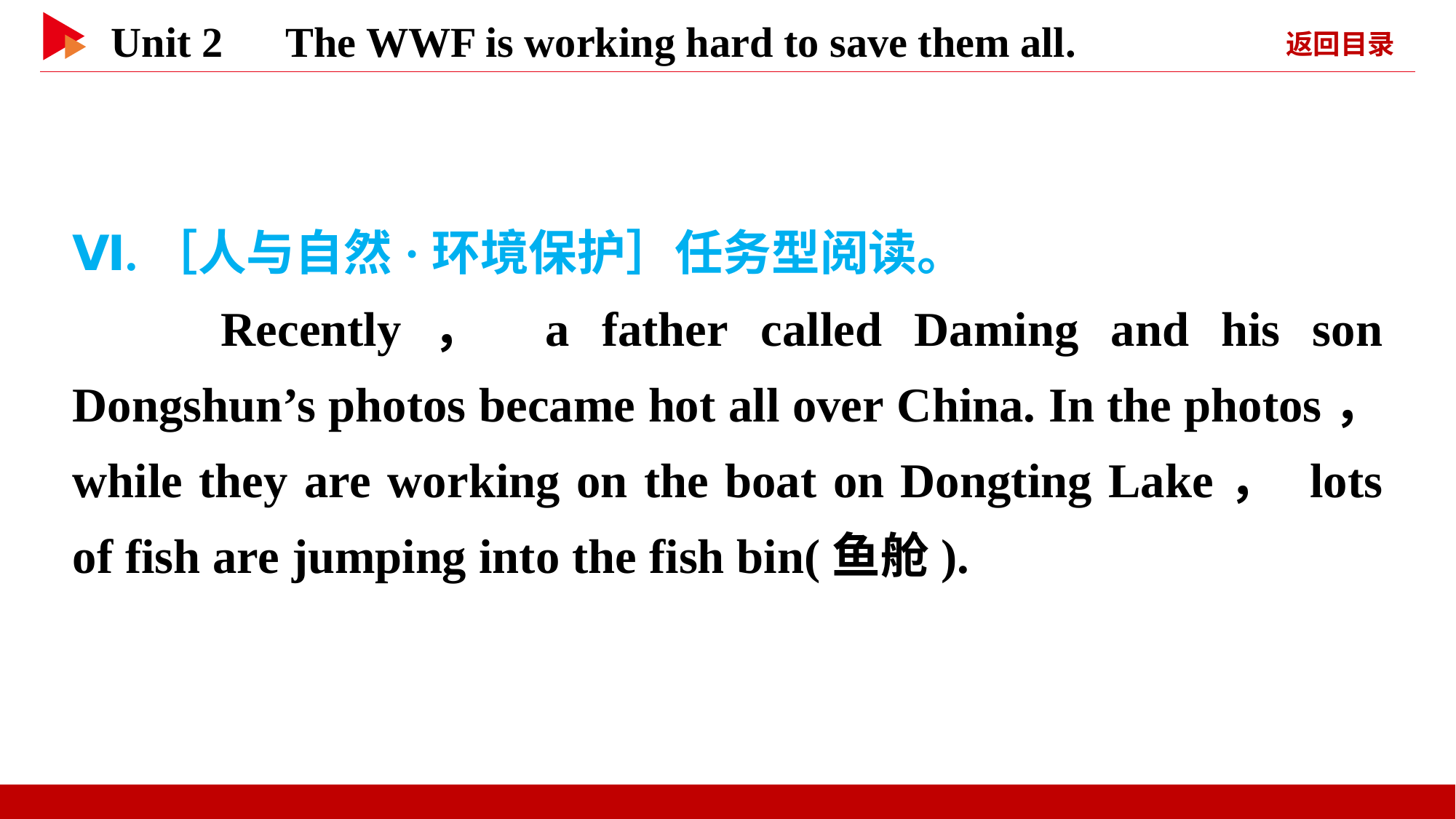

Ⅵ.［人与自然·环境保护］任务型阅读。
　　Recently， a father called Daming and his son Dongshun’s photos became hot all over China. In the photos， while they are working on the boat on Dongting Lake， lots of fish are jumping into the fish bin(鱼舱).